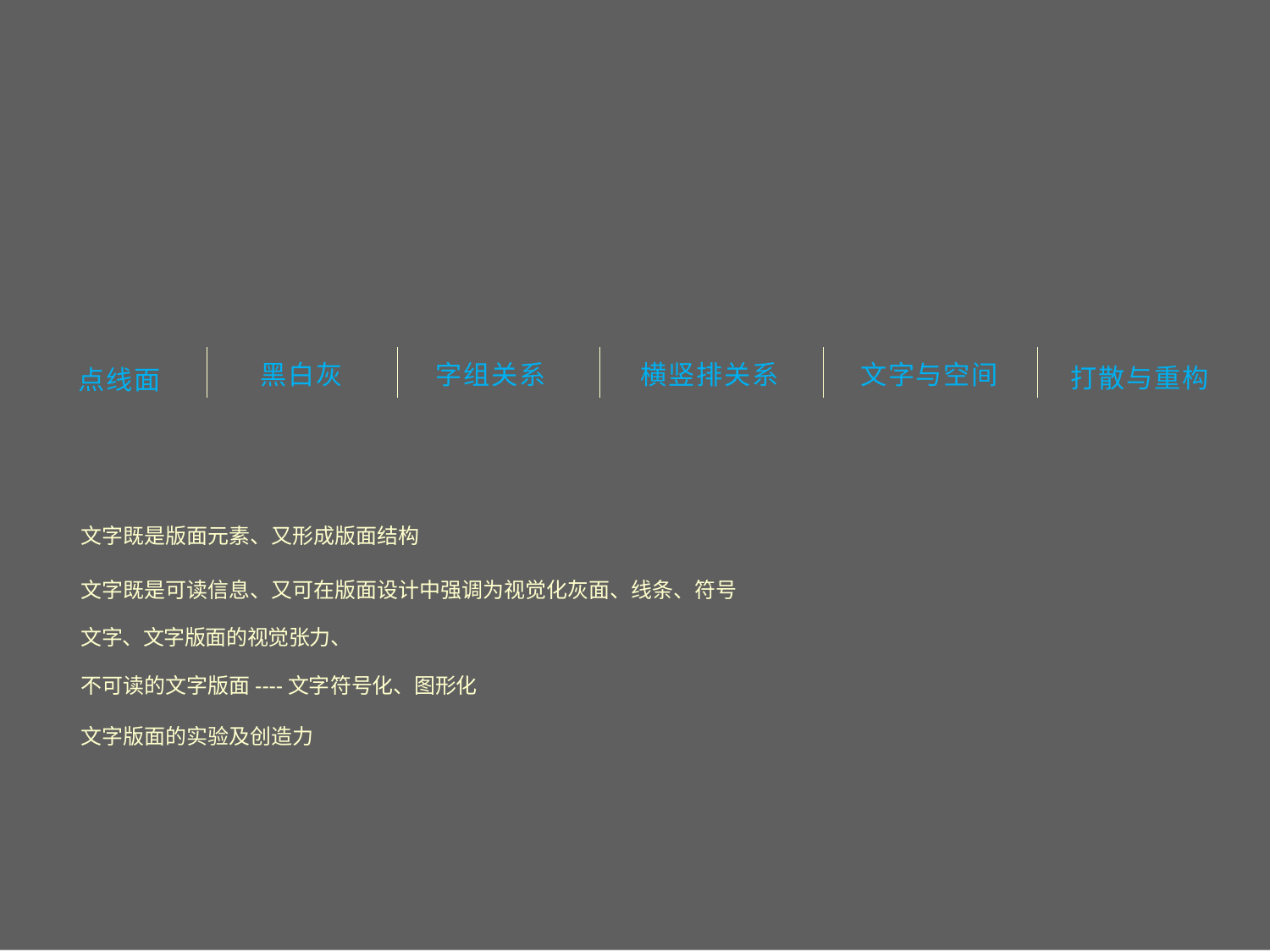

| 黑白灰 | 字组关系 | 横竖排关系 | 文字与空间 |
| --- | --- | --- | --- |

打散与重构

点线面

文字既是版面元素、又形成版面结构
文字既是可读信息、又可在版面设计中强调为视觉化灰面、线条、符号 文字、文字版面的视觉张力、
不可读的文字版面----文字符号化、图形化
文字版面的实验及创造力